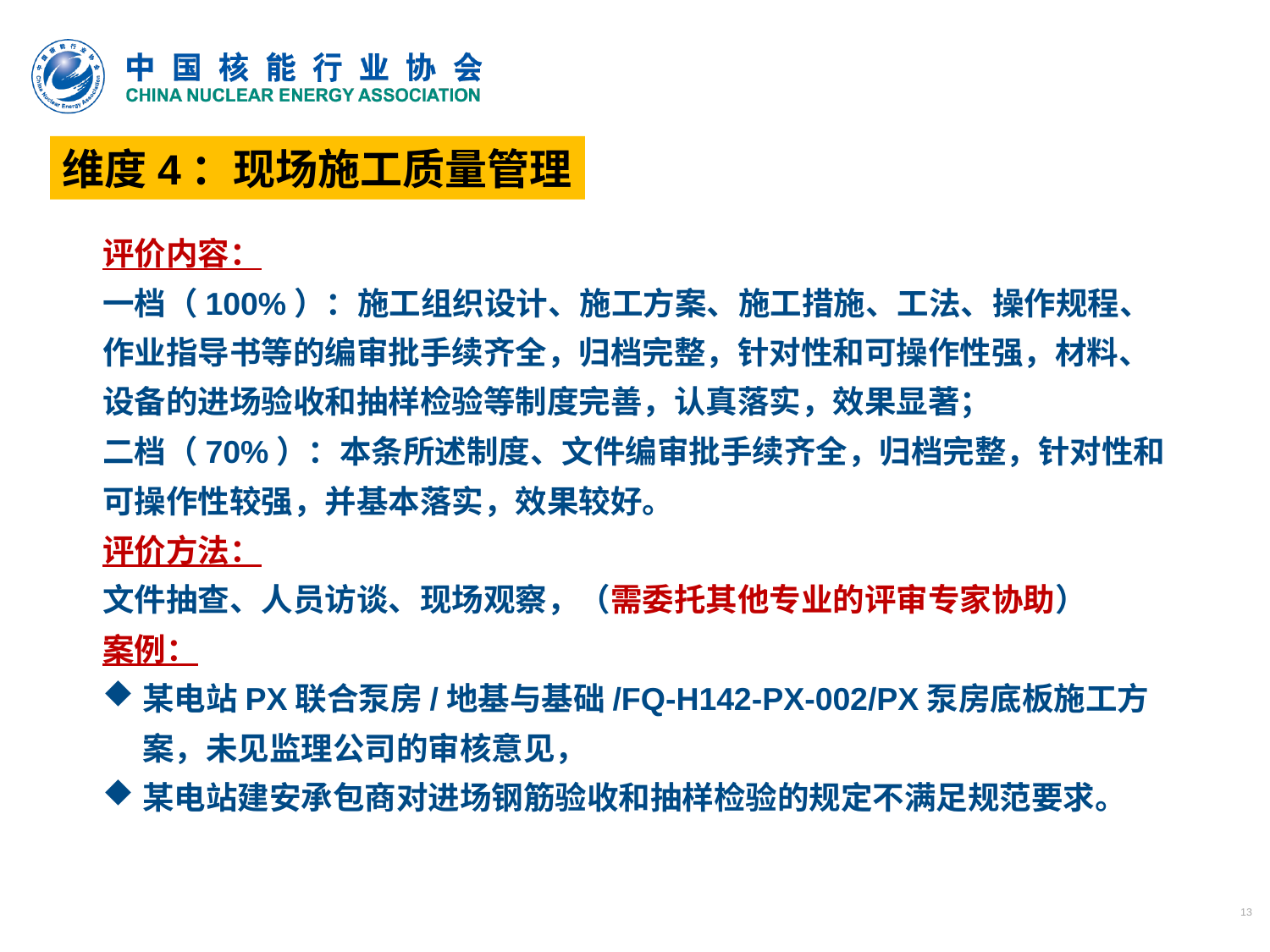

维度4：现场施工质量管理
评价内容：
一档（100%）：施工组织设计、施工方案、施工措施、工法、操作规程、作业指导书等的编审批手续齐全，归档完整，针对性和可操作性强，材料、设备的进场验收和抽样检验等制度完善，认真落实，效果显著；
二档（70%）：本条所述制度、文件编审批手续齐全，归档完整，针对性和可操作性较强，并基本落实，效果较好。
评价方法：
文件抽查、人员访谈、现场观察，（需委托其他专业的评审专家协助）
案例：
某电站PX联合泵房/地基与基础/FQ-H142-PX-002/PX泵房底板施工方案，未见监理公司的审核意见，
某电站建安承包商对进场钢筋验收和抽样检验的规定不满足规范要求。
13